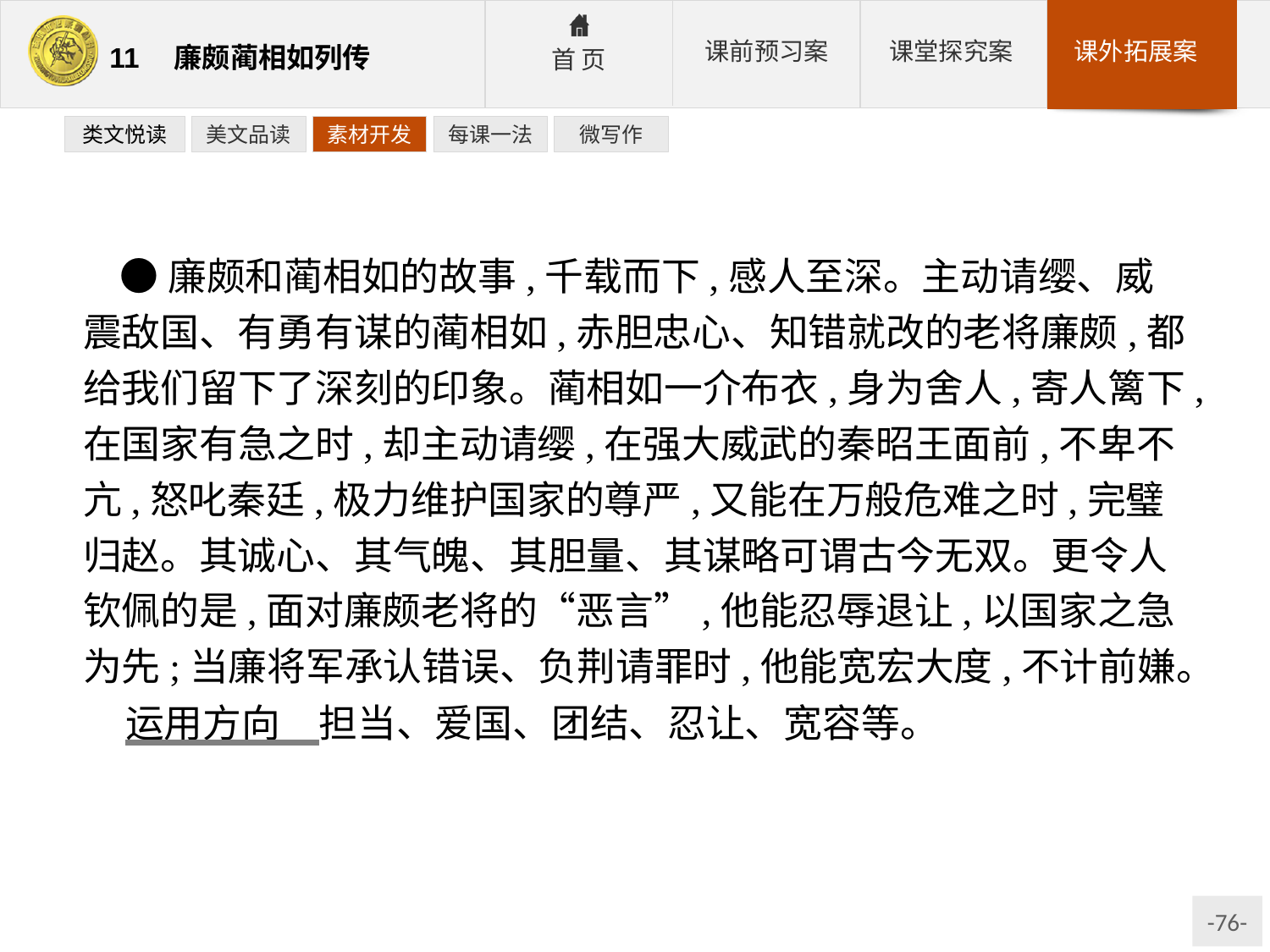

类文悦读
美文品读
素材开发
每课一法
微写作
●廉颇和蔺相如的故事,千载而下,感人至深。主动请缨、威震敌国、有勇有谋的蔺相如,赤胆忠心、知错就改的老将廉颇,都给我们留下了深刻的印象。蔺相如一介布衣,身为舍人,寄人篱下,在国家有急之时,却主动请缨,在强大威武的秦昭王面前,不卑不亢,怒叱秦廷,极力维护国家的尊严,又能在万般危难之时,完璧归赵。其诚心、其气魄、其胆量、其谋略可谓古今无双。更令人钦佩的是,面对廉颇老将的“恶言”,他能忍辱退让,以国家之急为先;当廉将军承认错误、负荆请罪时,他能宽宏大度,不计前嫌。
运用方向　担当、爱国、团结、忍让、宽容等。